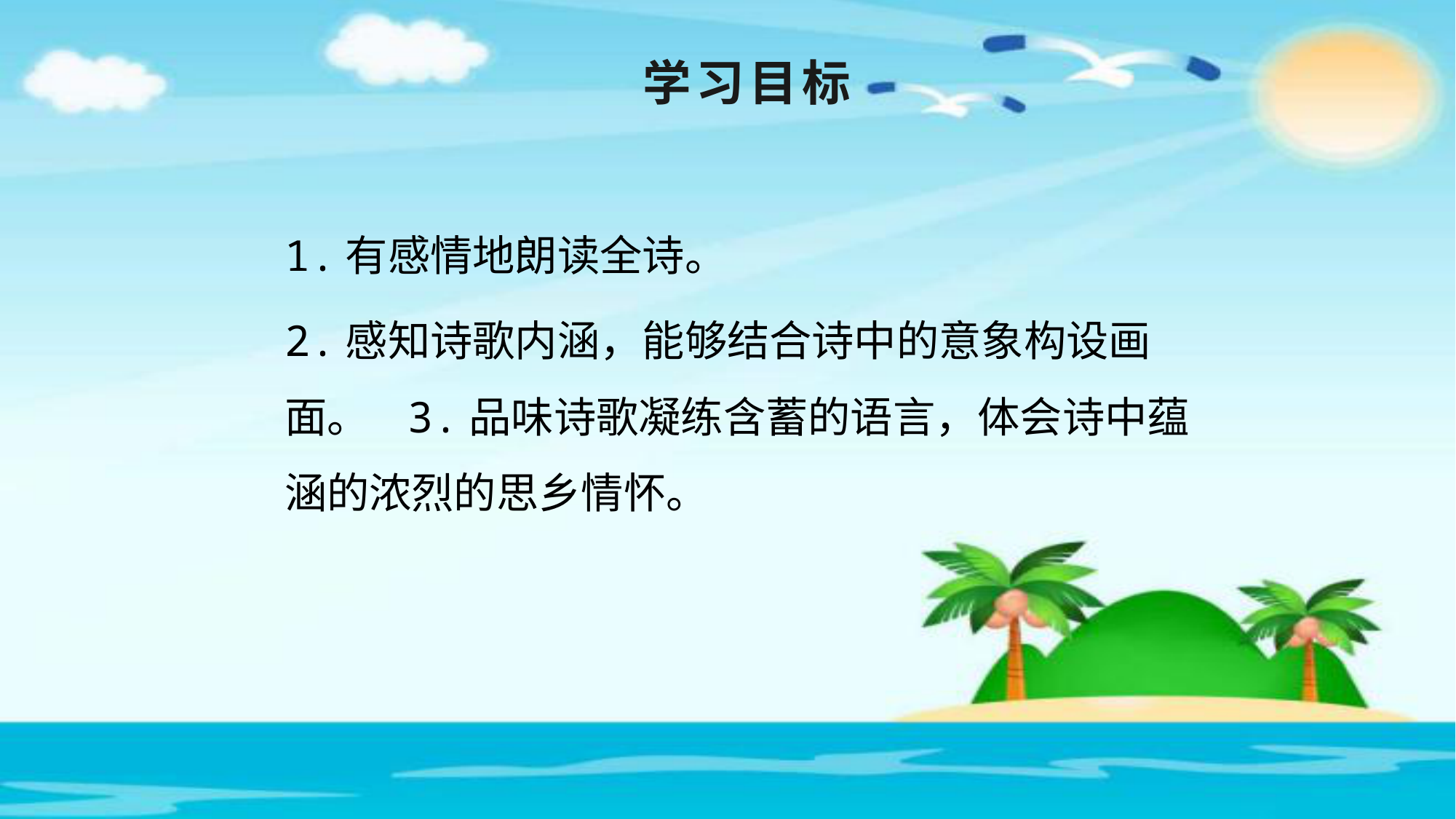

学习目标
1.有感情地朗读全诗。
2.感知诗歌内涵，能够结合诗中的意象构设画面。   3.品味诗歌凝练含蓄的语言，体会诗中蕴涵的浓烈的思乡情怀。